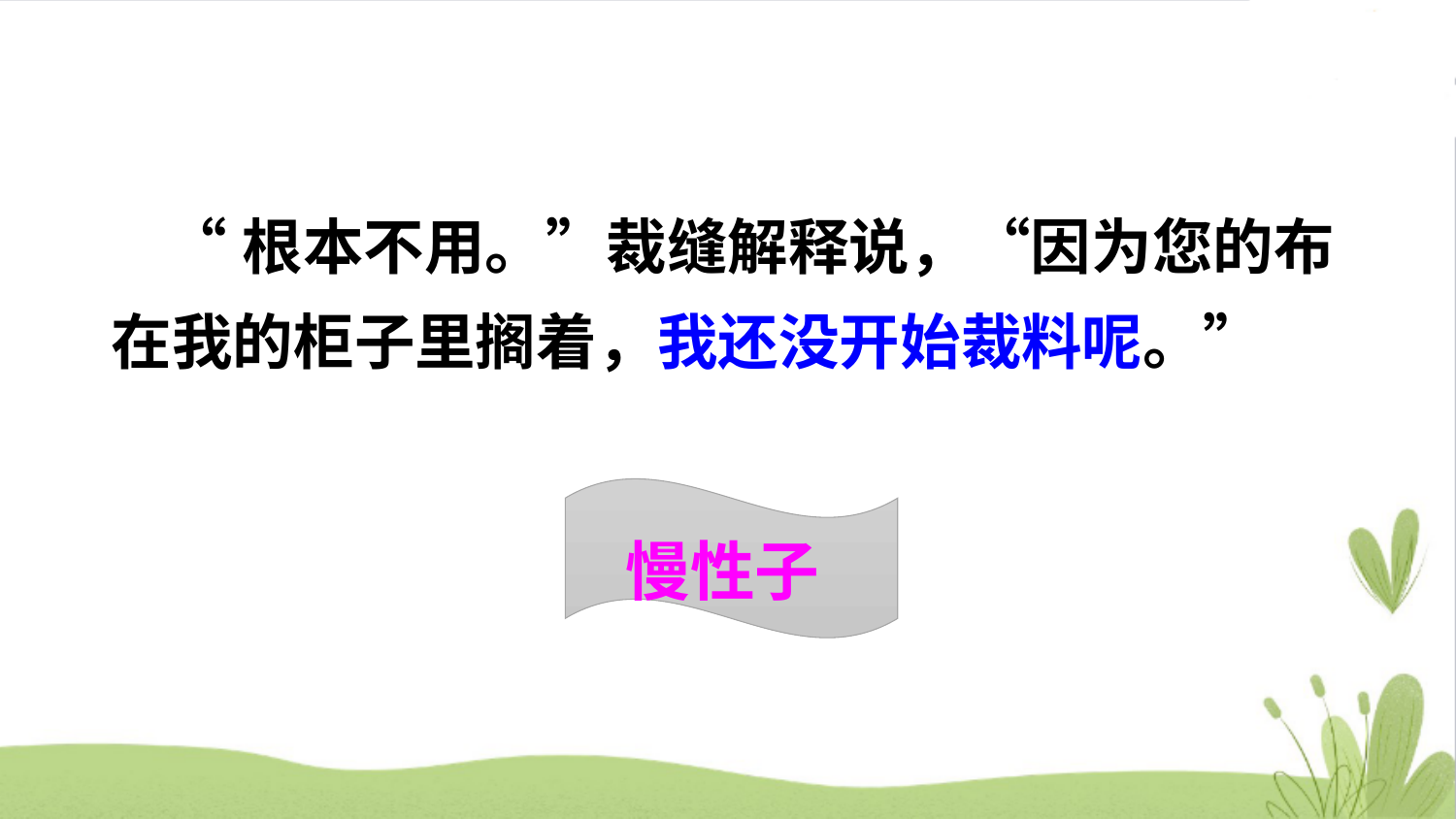

“根本不用。”裁缝解释说，“因为您的布在我的柜子里搁着，我还没开始裁料呢。”

慢性子